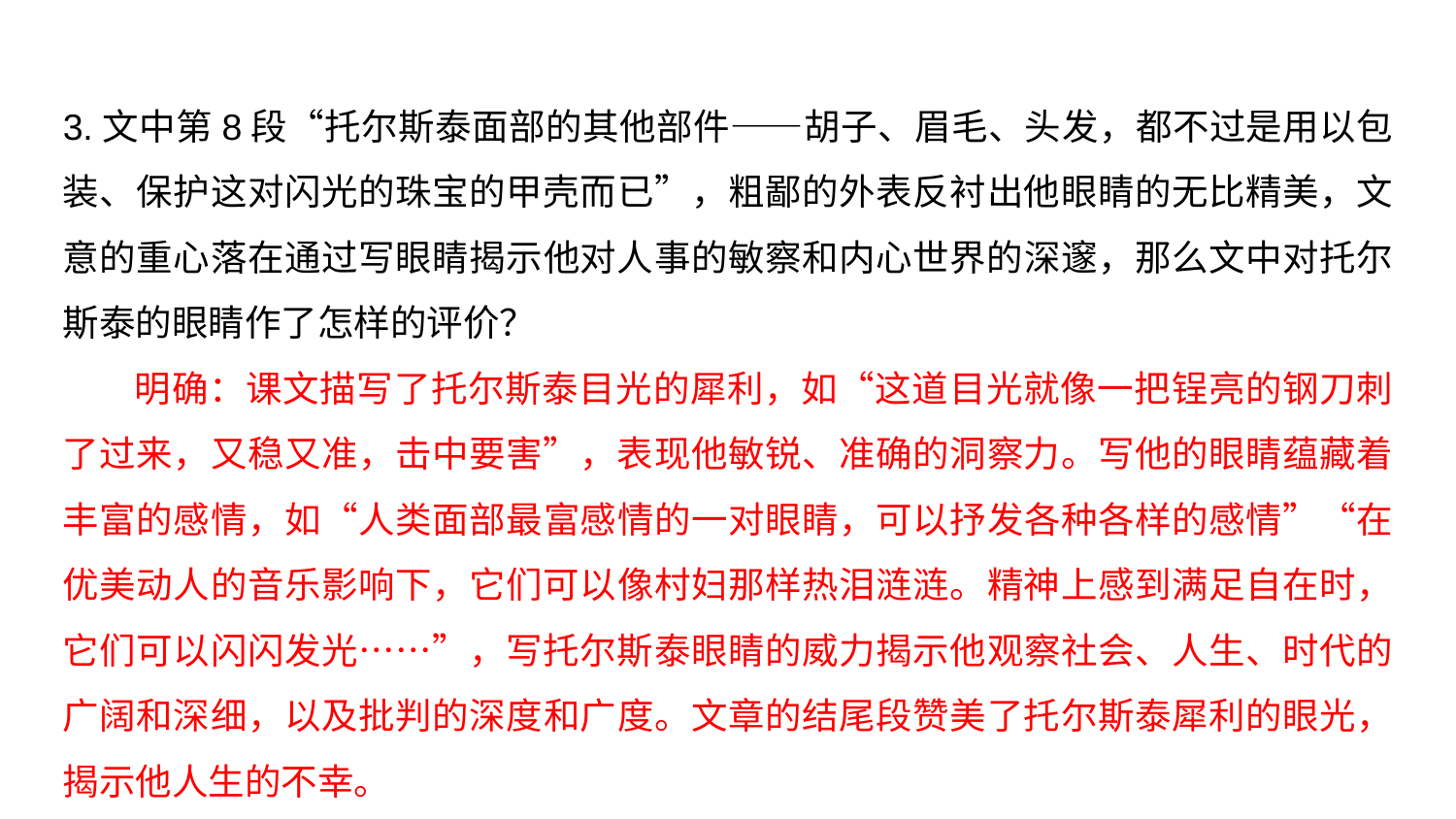

3.文中第8段“托尔斯泰面部的其他部件——胡子、眉毛、头发，都不过是用以包装、保护这对闪光的珠宝的甲壳而已”，粗鄙的外表反衬出他眼睛的无比精美，文意的重心落在通过写眼睛揭示他对人事的敏察和内心世界的深邃，那么文中对托尔斯泰的眼睛作了怎样的评价？
       明确：课文描写了托尔斯泰目光的犀利，如“这道目光就像一把锃亮的钢刀刺了过来，又稳又准，击中要害”，表现他敏锐、准确的洞察力。写他的眼睛蕴藏着丰富的感情，如“人类面部最富感情的一对眼睛，可以抒发各种各样的感情”“在优美动人的音乐影响下，它们可以像村妇那样热泪涟涟。精神上感到满足自在时，它们可以闪闪发光……”，写托尔斯泰眼睛的威力揭示他观察社会、人生、时代的广阔和深细，以及批判的深度和广度。文章的结尾段赞美了托尔斯泰犀利的眼光，揭示他人生的不幸。